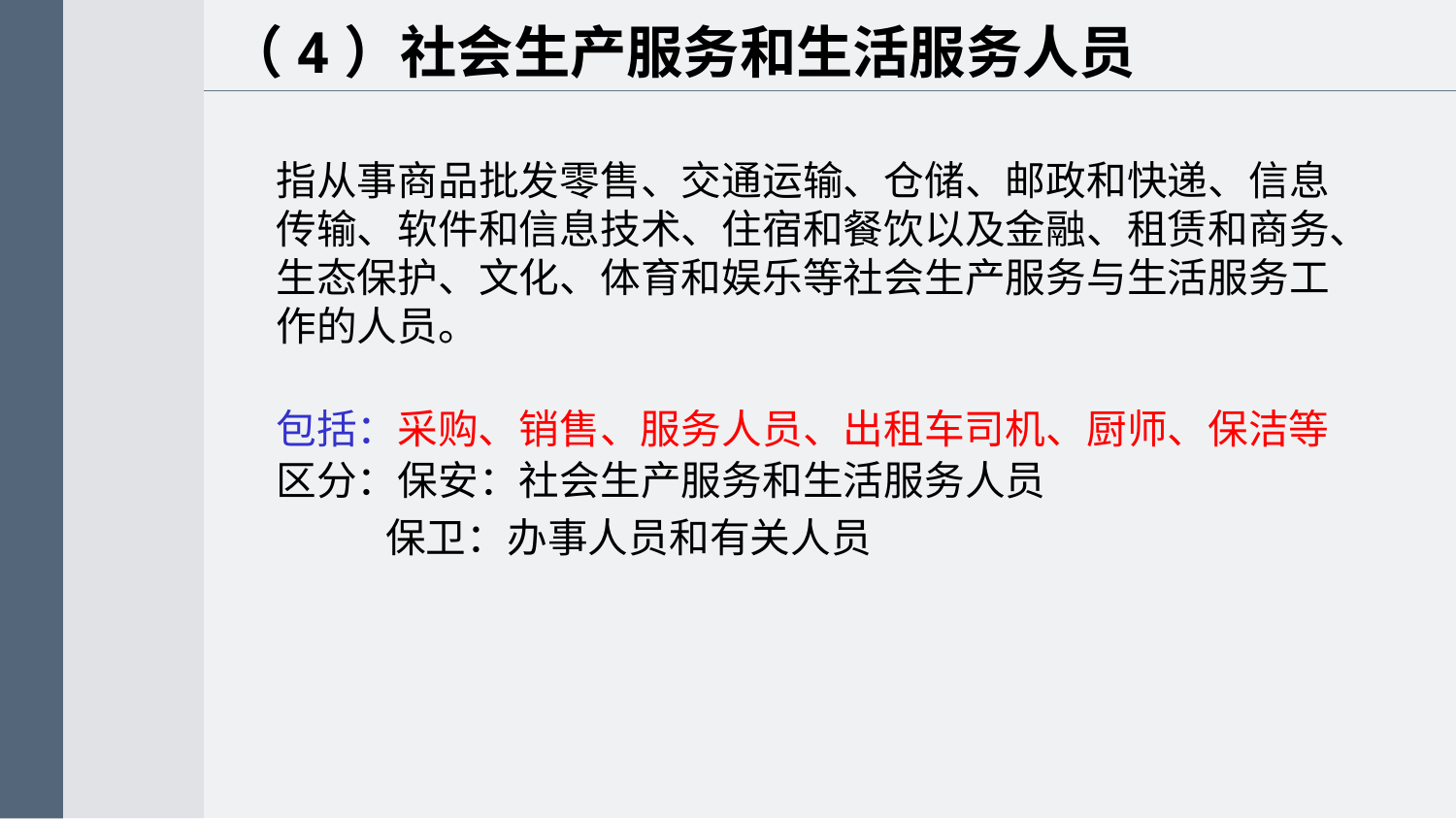

（4）社会生产服务和生活服务人员
指从事商品批发零售、交通运输、仓储、邮政和快递、信息传输、软件和信息技术、住宿和餐饮以及金融、租赁和商务、生态保护、文化、体育和娱乐等社会生产服务与生活服务工作的人员。

包括：采购、销售、服务人员、出租车司机、厨师、保洁等
区分：保安：社会生产服务和生活服务人员
   保卫：办事人员和有关人员